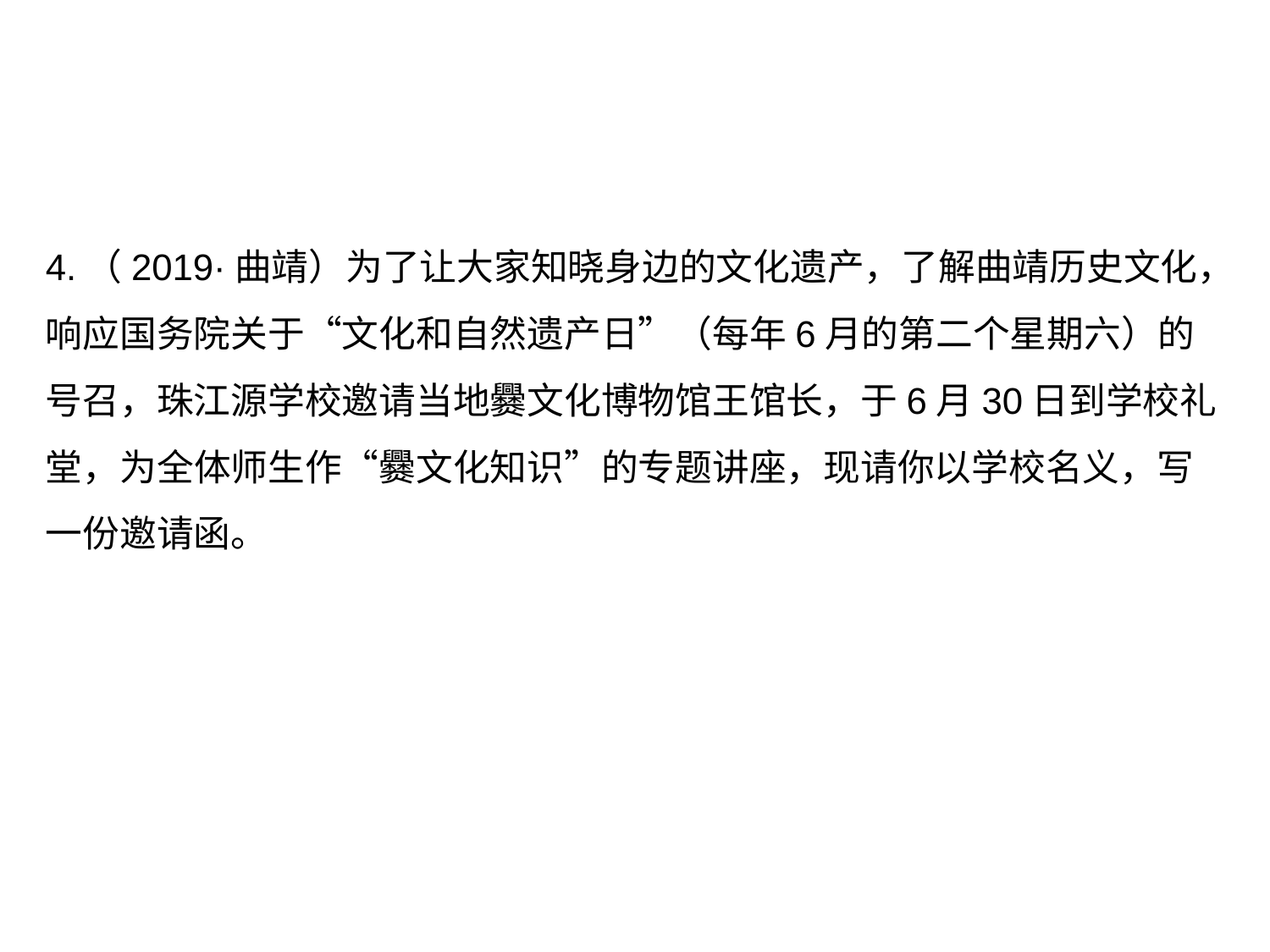

4.（2019·曲靖）为了让大家知晓身边的文化遗产，了解曲靖历史文化，响应国务院关于“文化和自然遗产日”（每年6月的第二个星期六）的号召，珠江源学校邀请当地爨文化博物馆王馆长，于6月30日到学校礼堂，为全体师生作“爨文化知识”的专题讲座，现请你以学校名义，写一份邀请函。